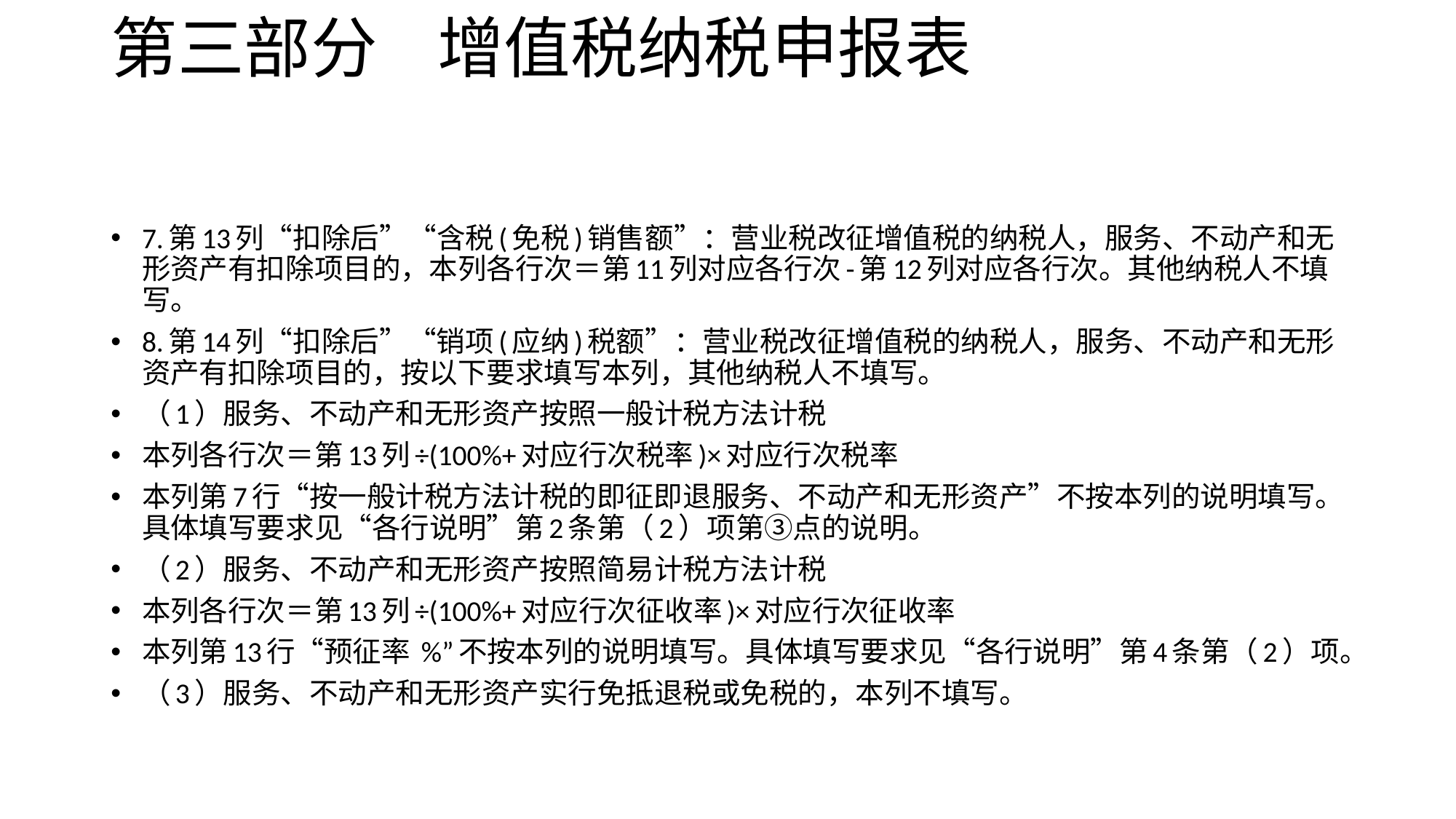

# 第三部分    增值税纳税申报表

7.第13列“扣除后”“含税(免税)销售额”：营业税改征增值税的纳税人，服务、不动产和无形资产有扣除项目的，本列各行次＝第11列对应各行次-第12列对应各行次。其他纳税人不填写。
8.第14列“扣除后”“销项(应纳)税额”：营业税改征增值税的纳税人，服务、不动产和无形资产有扣除项目的，按以下要求填写本列，其他纳税人不填写。
（1）服务、不动产和无形资产按照一般计税方法计税
本列各行次＝第13列÷(100%+对应行次税率)×对应行次税率
本列第7行“按一般计税方法计税的即征即退服务、不动产和无形资产”不按本列的说明填写。具体填写要求见“各行说明”第2条第（2）项第③点的说明。
（2）服务、不动产和无形资产按照简易计税方法计税
本列各行次＝第13列÷(100%+对应行次征收率)×对应行次征收率
本列第13行“预征率 %”不按本列的说明填写。具体填写要求见“各行说明”第4条第（2）项。
（3）服务、不动产和无形资产实行免抵退税或免税的，本列不填写。